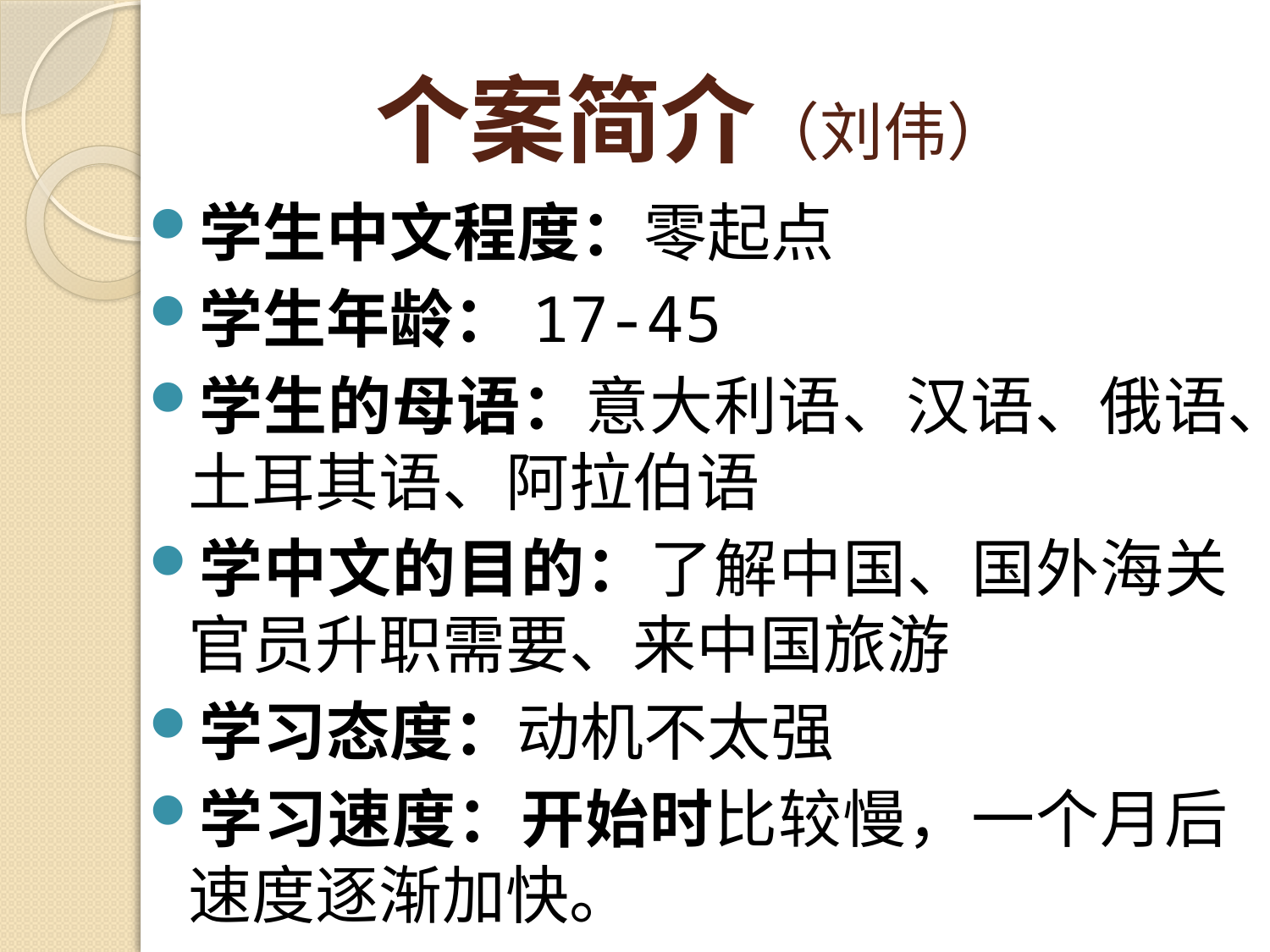

# 个案简介（刘伟）
学生中文程度：零起点
学生年龄：17-45
学生的母语：意大利语、汉语、俄语、土耳其语、阿拉伯语
学中文的目的：了解中国、国外海关官员升职需要、来中国旅游
学习态度：动机不太强
学习速度：开始时比较慢，一个月后速度逐渐加快。